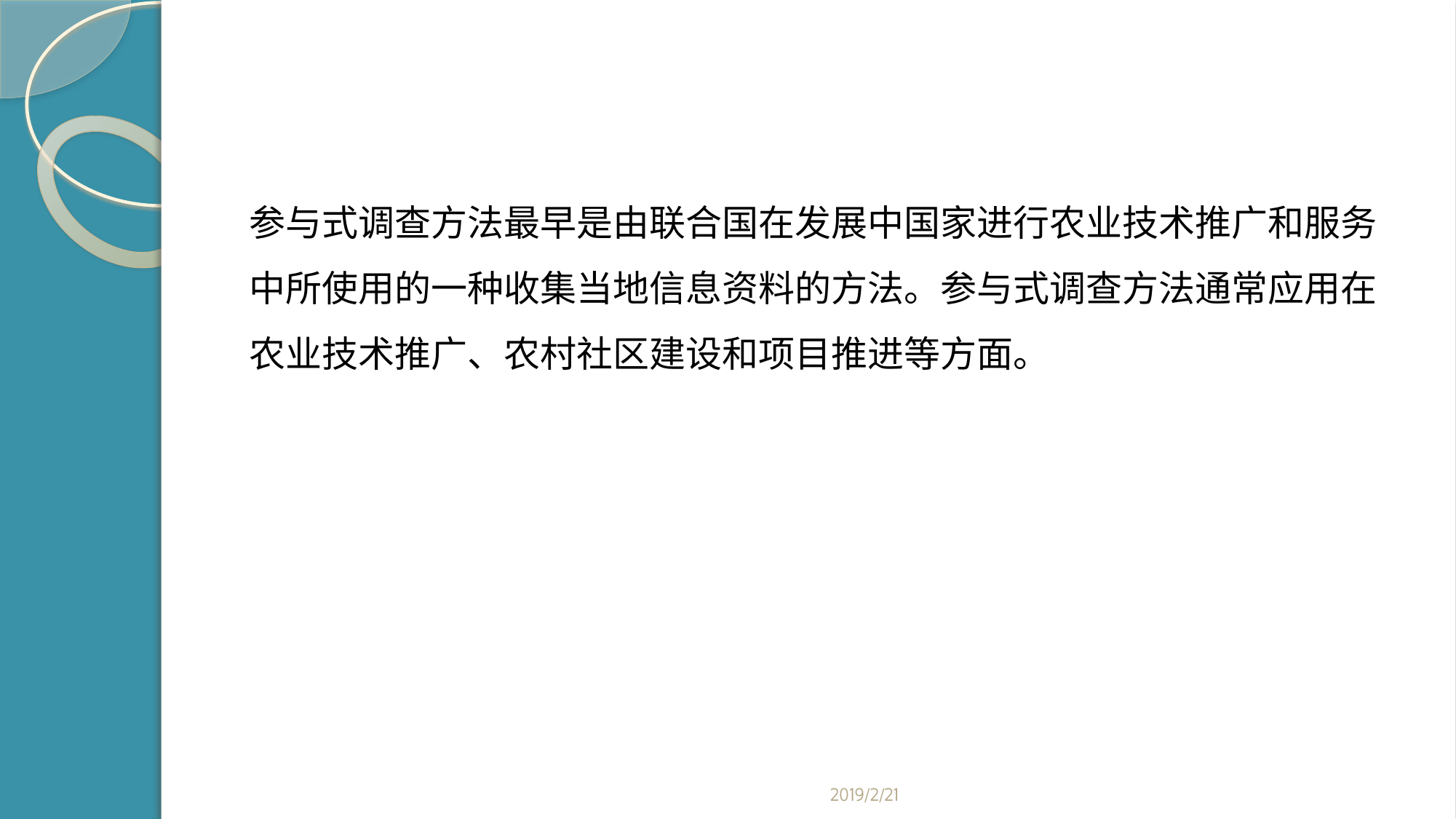

#
参与式调查方法最早是由联合国在发展中国家进行农业技术推广和服务中所使用的一种收集当地信息资料的方法。参与式调查方法通常应用在农业技术推广、农村社区建设和项目推进等方面。
2019/2/21